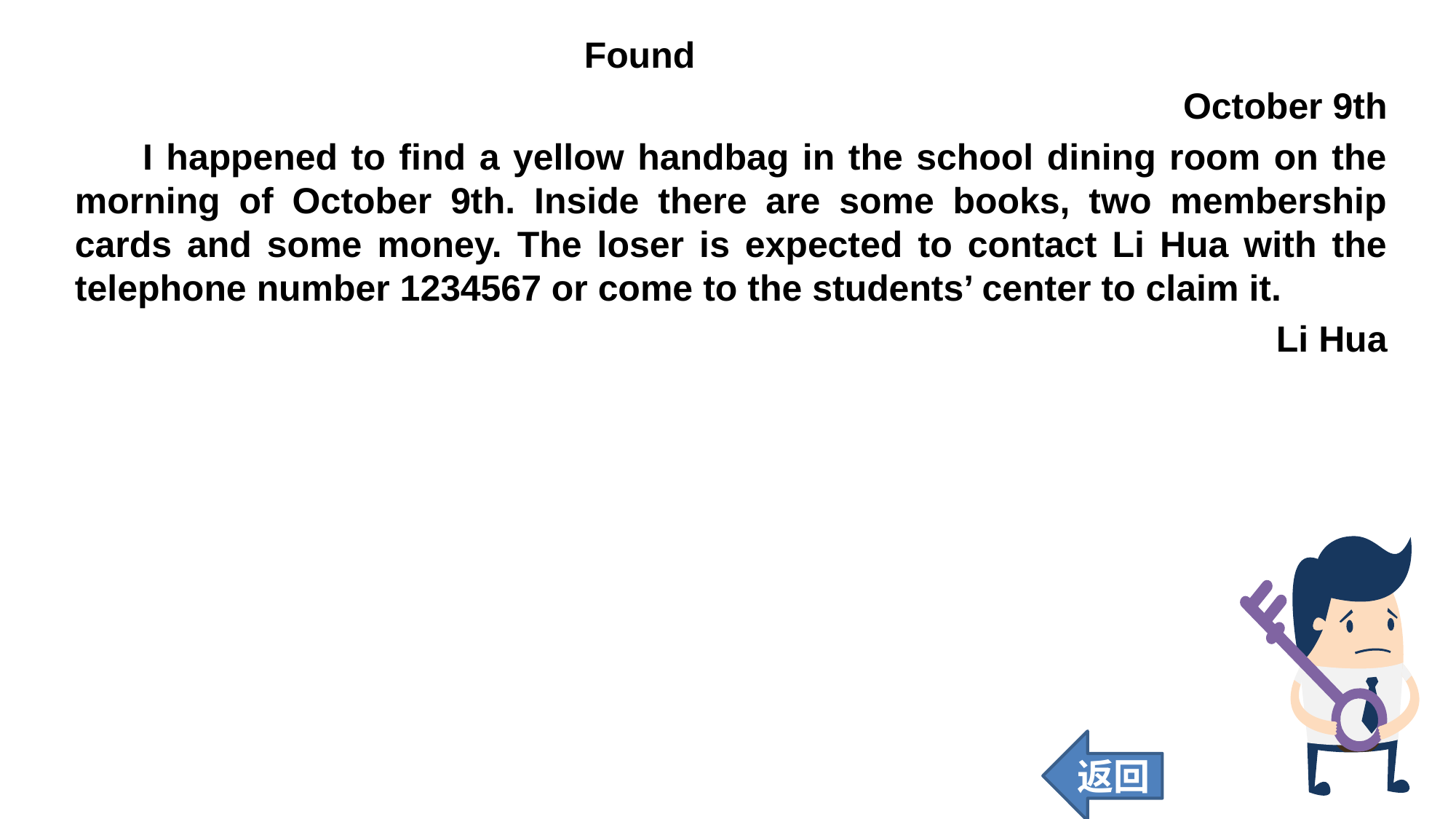

Found
October 9th
     I happened to find a yellow handbag in the school dining room on the morning of October 9th. Inside there are some books, two membership cards and some money. The loser is expected to contact Li Hua with the telephone number 1234567 or come to the students’ center to claim it.
Li Hua

返回
57